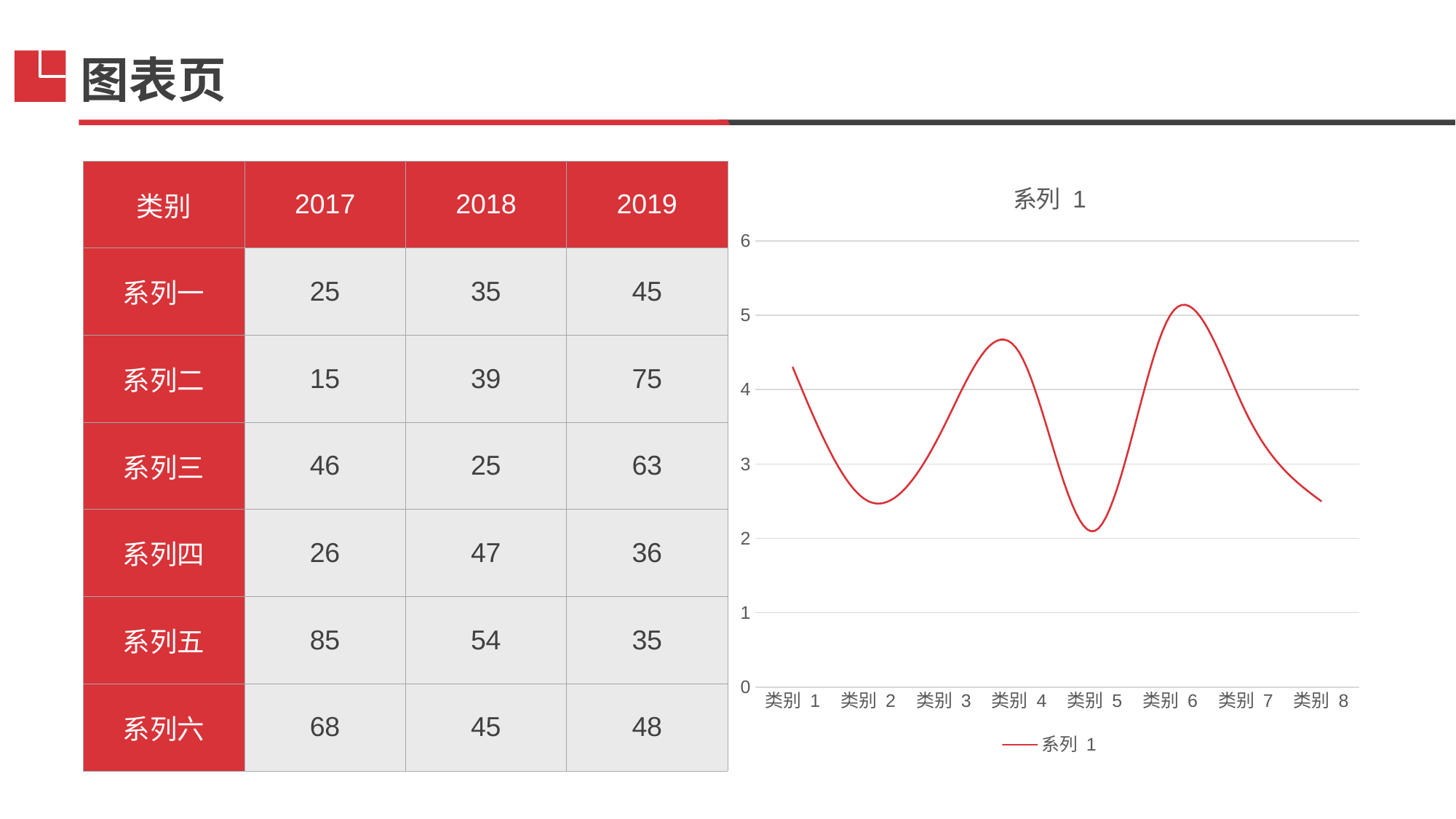

图表页
| 类别 | 2017 | 2018 | 2019 |
| --- | --- | --- | --- |
| 系列一 | 25 | 35 | 45 |
| 系列二 | 15 | 39 | 75 |
| 系列三 | 46 | 25 | 63 |
| 系列四 | 26 | 47 | 36 |
| 系列五 | 85 | 54 | 35 |
| 系列六 | 68 | 45 | 48 |

### Chart:

| Category | 系列 1 |
|---|---|
| 类别 1 | 4.3 |
| 类别 2 | 2.5 |
| 类别 3 | 3.5 |
| 类别 4 | 4.5 |
| 类别 5 | 2.1 |
| 类别 6 | 5.0 |
| 类别 7 | 3.7 |
| 类别 8 | 2.5 |